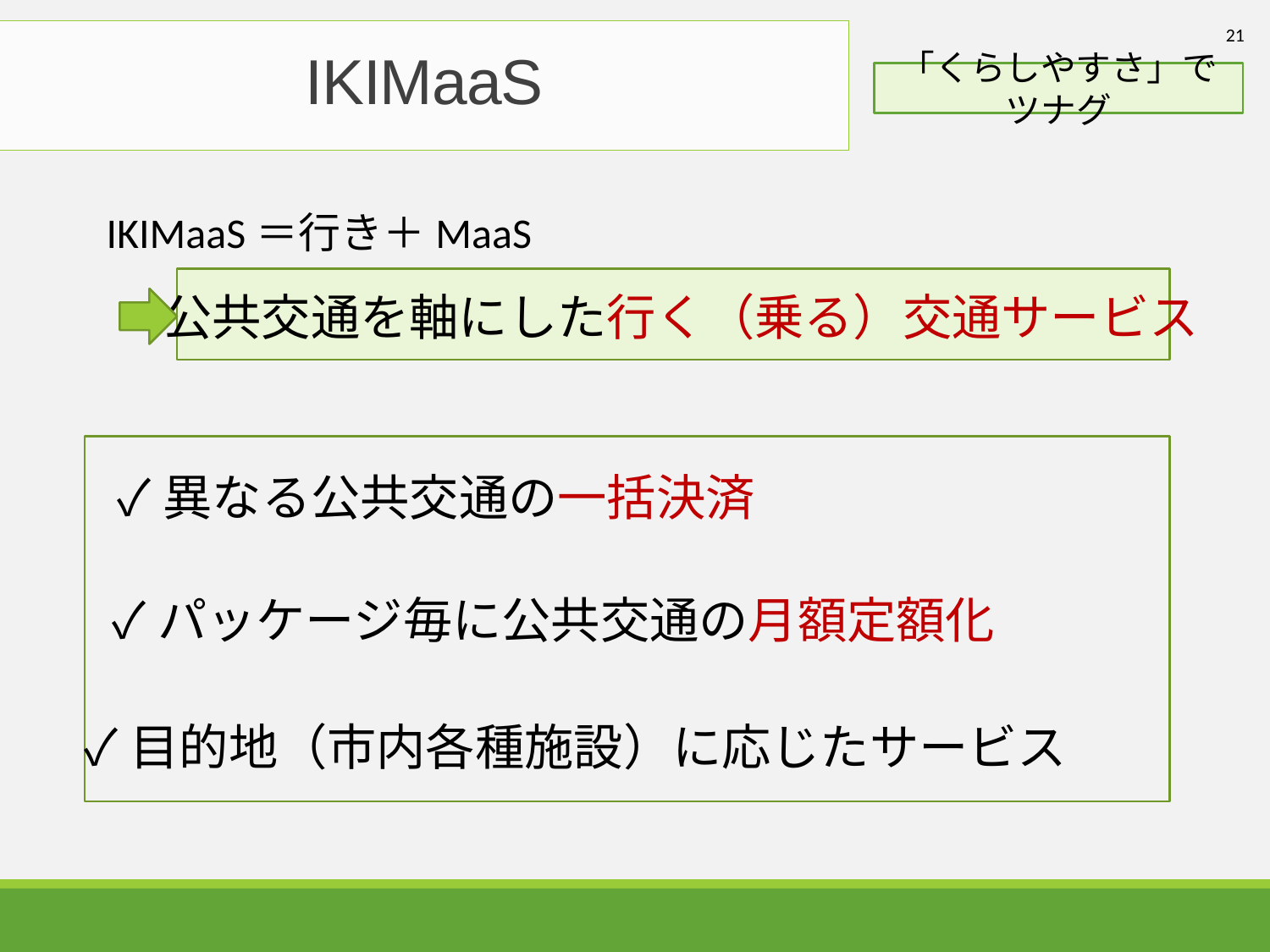

21
IKIMaaS
「くらしやすさ」でツナグ
IKIMaaS＝行き＋MaaS

公共交通を軸にした行く（乗る）交通サービス

✓異なる公共交通の一括決済
✓パッケージ毎に公共交通の月額定額化
✓目的地（市内各種施設）に応じたサービス